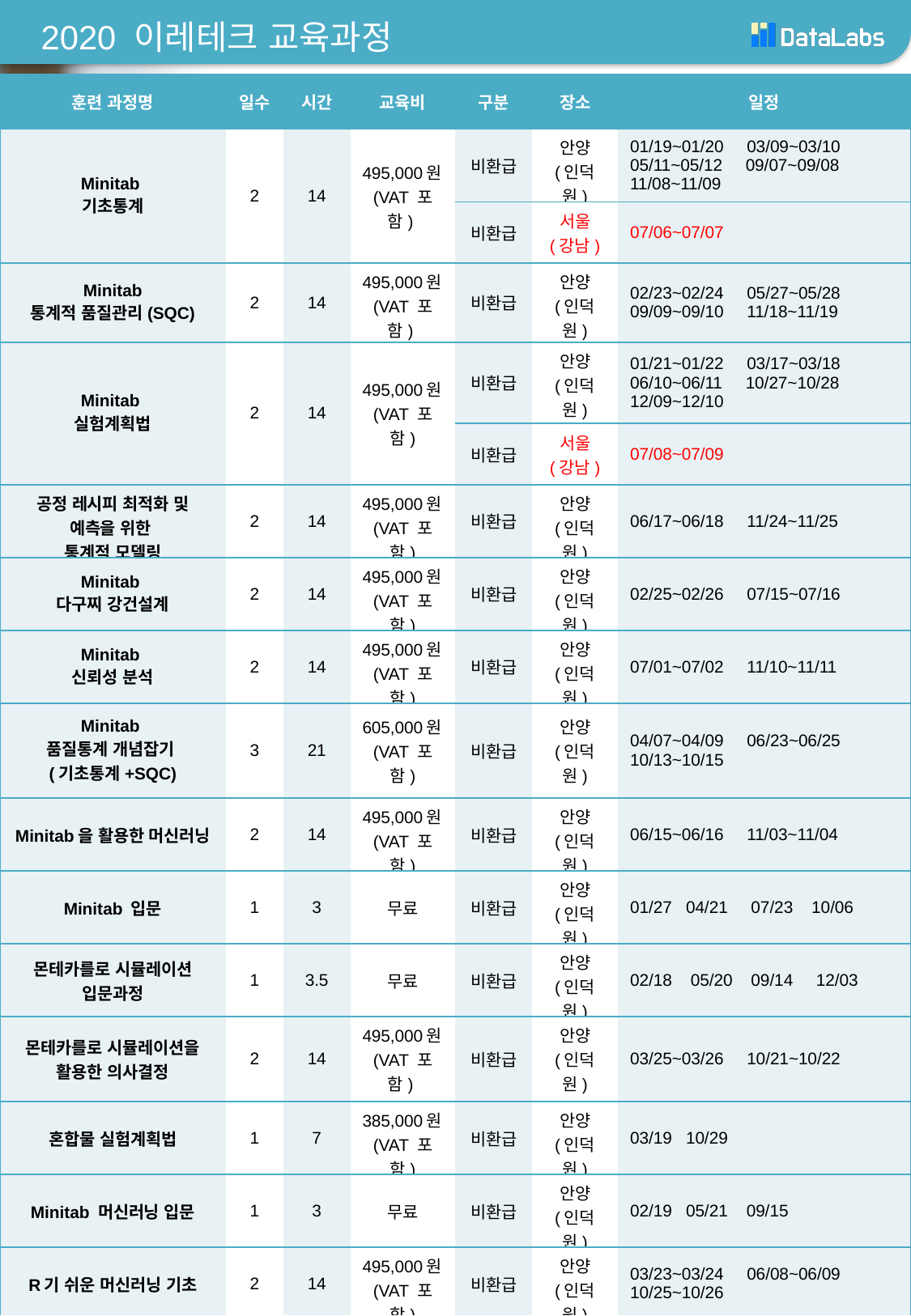

# 2020 이레테크 교육과정
| 훈련 과정명 | 일수 | 시간 | 교육비 | 구분 | 장소 | 일정 |
| --- | --- | --- | --- | --- | --- | --- |
| Minitab 기초통계 | 2 | 14 | 495,000원(VAT 포함) | 비환급 | 안양 (인덕원) | 01/19~01/20 03/09~03/10 05/11~05/12 09/07~09/08 11/08~11/09 |
|  |  |  |  | 비환급 | 서울 (강남) | 07/06~07/07 |
| Minitab 통계적 품질관리(SQC) | 2 | 14 | 495,000원(VAT 포함) | 비환급 | 안양 (인덕원) | 02/23~02/24 05/27~05/28 09/09~09/10 11/18~11/19 |
| Minitab 실험계획법 | 2 | 14 | 495,000원(VAT 포함) | 비환급 | 안양 (인덕원) | 01/21~01/22 03/17~03/18 06/10~06/11 10/27~10/28 12/09~12/10 |
|  |  |  |  | 비환급 | 서울 (강남) | 07/08~07/09 |
| 공정 레시피 최적화 및 예측을 위한 통계적 모델링 | 2 | 14 | 495,000원(VAT 포함) | 비환급 | 안양 (인덕원) | 06/17~06/18 11/24~11/25 |
| Minitab 다구찌 강건설계 | 2 | 14 | 495,000원(VAT 포함) | 비환급 | 안양 (인덕원) | 02/25~02/26 07/15~07/16 |
| Minitab 신뢰성 분석 | 2 | 14 | 495,000원(VAT 포함) | 비환급 | 안양 (인덕원) | 07/01~07/02 11/10~11/11 |
| Minitab 품질통계 개념잡기 (기초통계+SQC) | 3 | 21 | 605,000원(VAT 포함) | 비환급 | 안양 (인덕원) | 04/07~04/09 06/23~06/25 10/13~10/15 |
| Minitab을 활용한 머신러닝 | 2 | 14 | 495,000원(VAT 포함) | 비환급 | 안양 (인덕원) | 06/15~06/16 11/03~11/04 |
| Minitab 입문 | 1 | 3 | 무료 | 비환급 | 안양 (인덕원) | 01/27 04/21 07/23 10/06 |
| 몬테카를로 시뮬레이션 입문과정 | 1 | 3.5 | 무료 | 비환급 | 안양 (인덕원) | 02/18 05/20 09/14 12/03 |
| 몬테카를로 시뮬레이션을 활용한 의사결정 | 2 | 14 | 495,000원(VAT 포함) | 비환급 | 안양 (인덕원) | 03/25~03/26 10/21~10/22 |
| 혼합물 실험계획법 | 1 | 7 | 385,000원(VAT 포함) | 비환급 | 안양 (인덕원) | 03/19 10/29 |
| Minitab 머신러닝 입문 | 1 | 3 | 무료 | 비환급 | 안양 (인덕원) | 02/19 05/21 09/15 |
| R기 쉬운 머신러닝 기초 | 2 | 14 | 495,000원(VAT 포함) | 비환급 | 안양 (인덕원) | 03/23~03/24 06/08~06/09 10/25~10/26 |